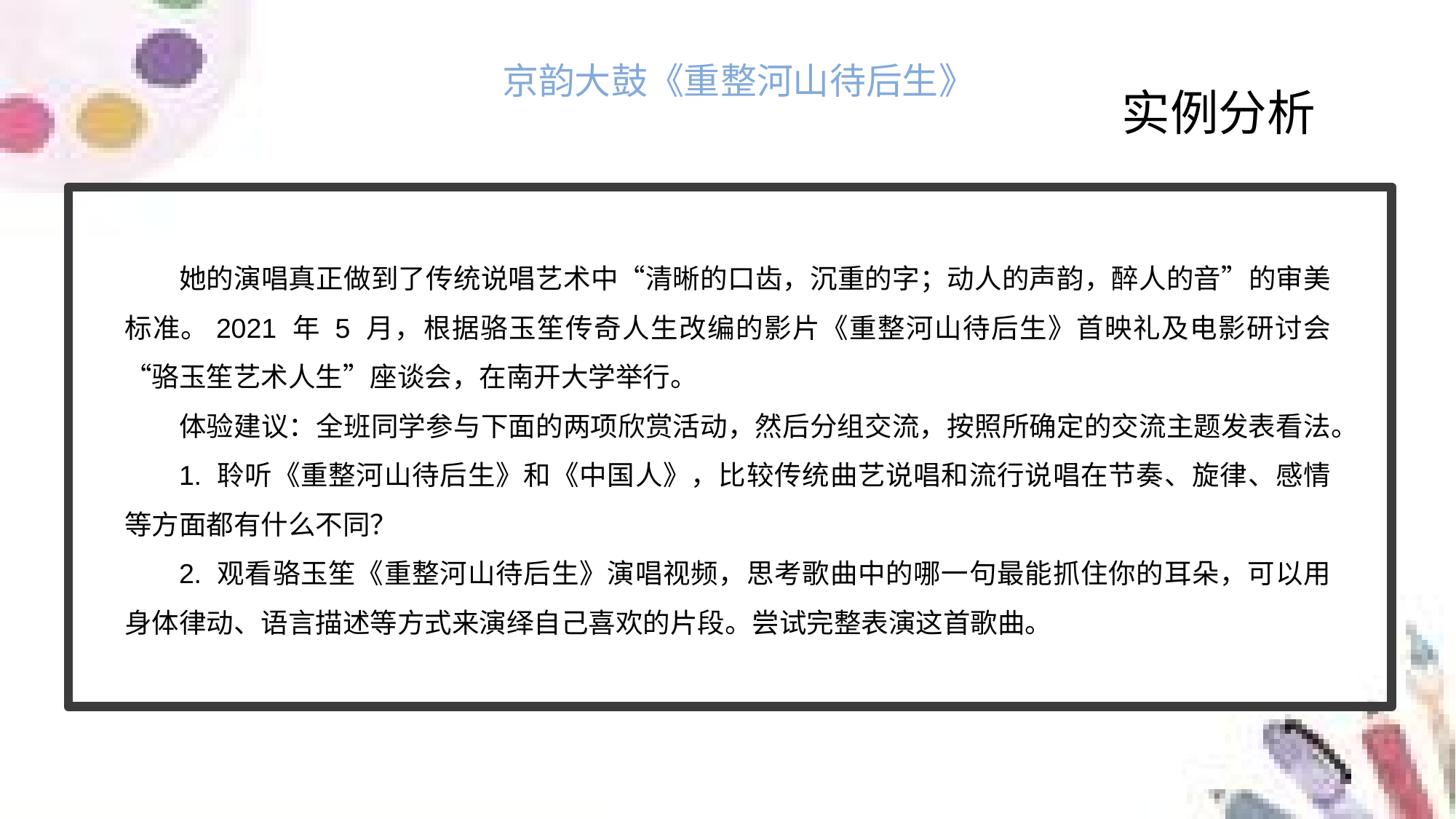

京韵大鼓《重整河山待后生》
实例分析

她的演唱真正做到了传统说唱艺术中“清晰的口齿，沉重的字；动人的声韵，醉人的音”的审美标准。2021 年 5 月，根据骆玉笙传奇人生改编的影片《重整河山待后生》首映礼及电影研讨会“骆玉笙艺术人生”座谈会，在南开大学举行。
体验建议：全班同学参与下面的两项欣赏活动，然后分组交流，按照所确定的交流主题发表看法。
1. 聆听《重整河山待后生》和《中国人》，比较传统曲艺说唱和流行说唱在节奏、旋律、感情等方面都有什么不同？
2. 观看骆玉笙《重整河山待后生》演唱视频，思考歌曲中的哪一句最能抓住你的耳朵，可以用身体律动、语言描述等方式来演绎自己喜欢的片段。尝试完整表演这首歌曲。